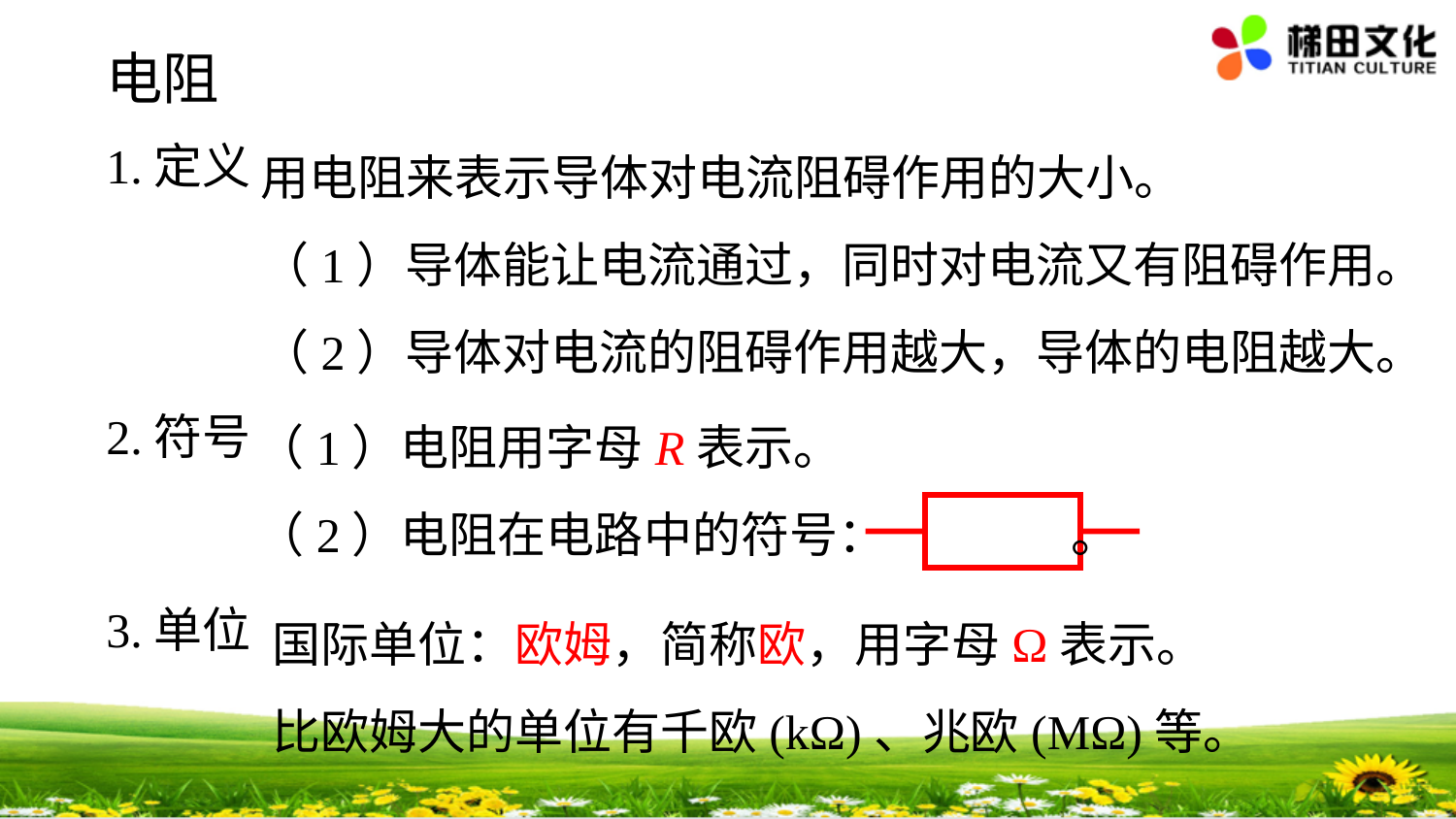

电阻
用电阻来表示导体对电流阻碍作用的大小。
（1）导体能让电流通过，同时对电流又有阻碍作用。
（2）导体对电流的阻碍作用越大，导体的电阻越大。
1.定义
（1）电阻用字母R表示。
（2）电阻在电路中的符号：                 。

2.符号

国际单位：欧姆，简称欧，用字母Ω表示。
比欧姆大的单位有千欧(kΩ)、兆欧(MΩ)等。
3.单位